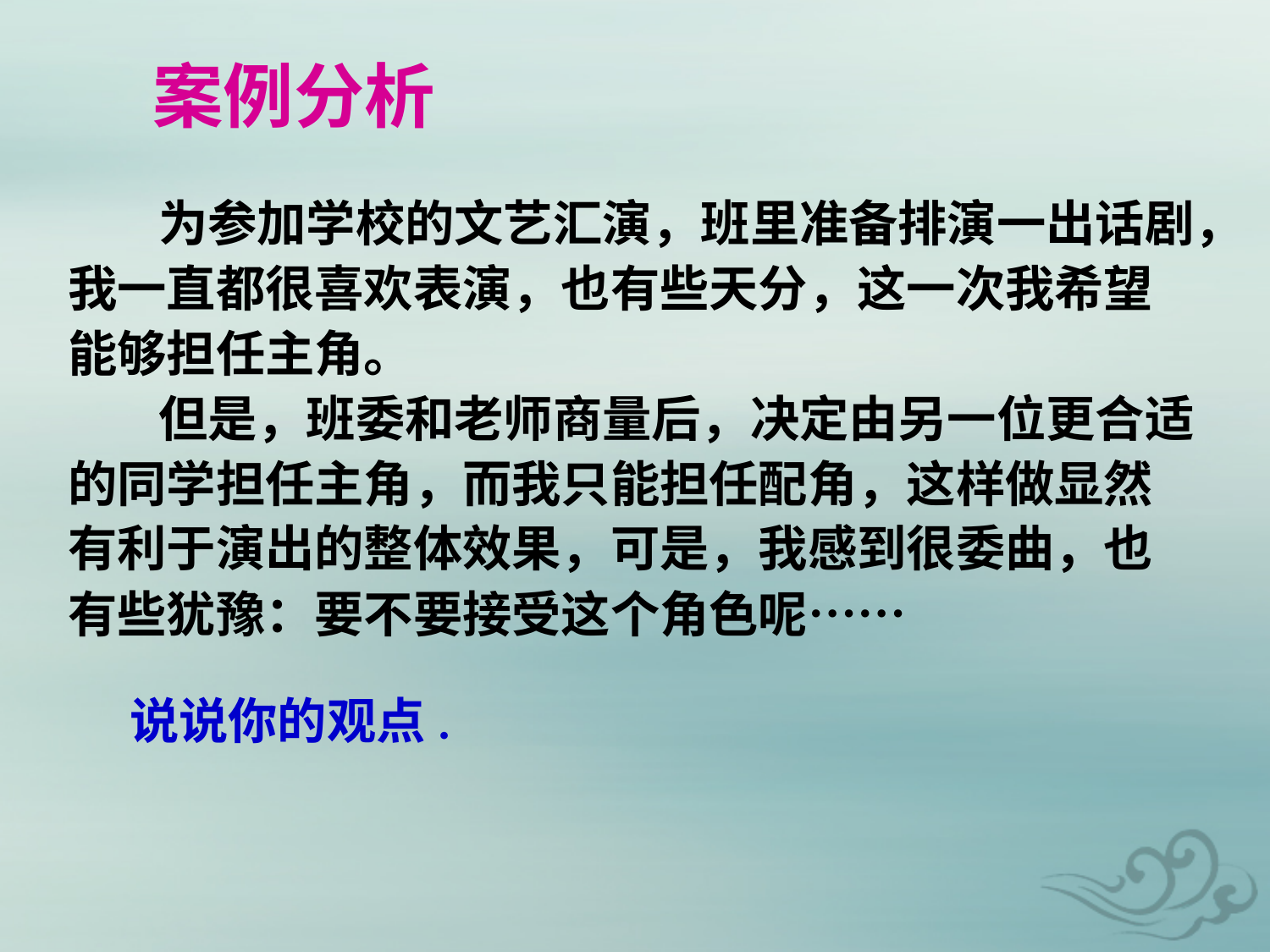

案例分析
       为参加学校的文艺汇演，班里准备排演一出话剧，我一直都很喜欢表演，也有些天分，这一次我希望能够担任主角。
       但是，班委和老师商量后，决定由另一位更合适的同学担任主角，而我只能担任配角，这样做显然有利于演出的整体效果，可是，我感到很委曲，也有些犹豫：要不要接受这个角色呢……
说说你的观点.